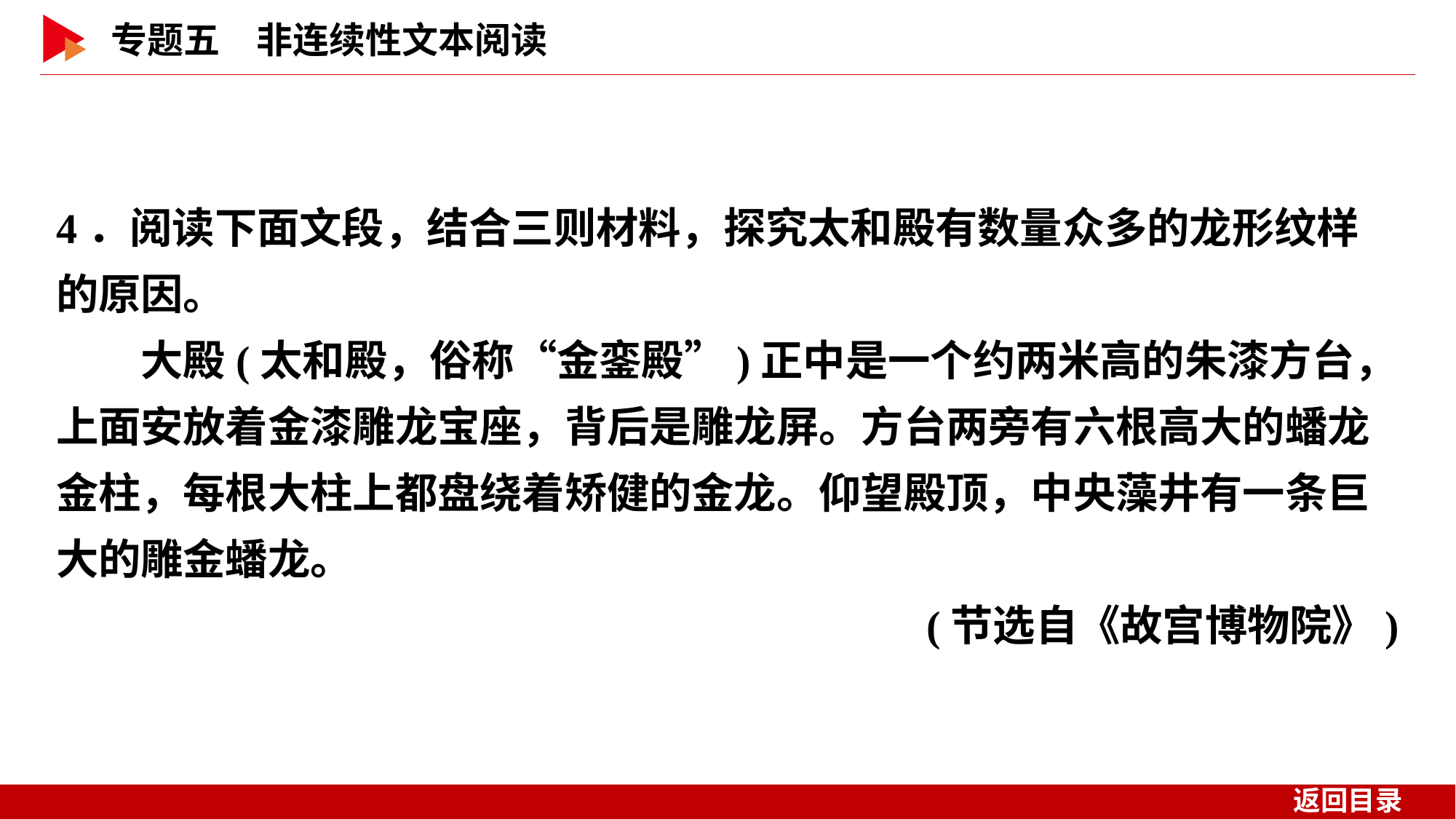

4．阅读下面文段，结合三则材料，探究太和殿有数量众多的龙形纹样的原因。
　　大殿(太和殿，俗称“金銮殿”)正中是一个约两米高的朱漆方台，上面安放着金漆雕龙宝座，背后是雕龙屏。方台两旁有六根高大的蟠龙金柱，每根大柱上都盘绕着矫健的金龙。仰望殿顶，中央藻井有一条巨大的雕金蟠龙。
(节选自《故宫博物院》)